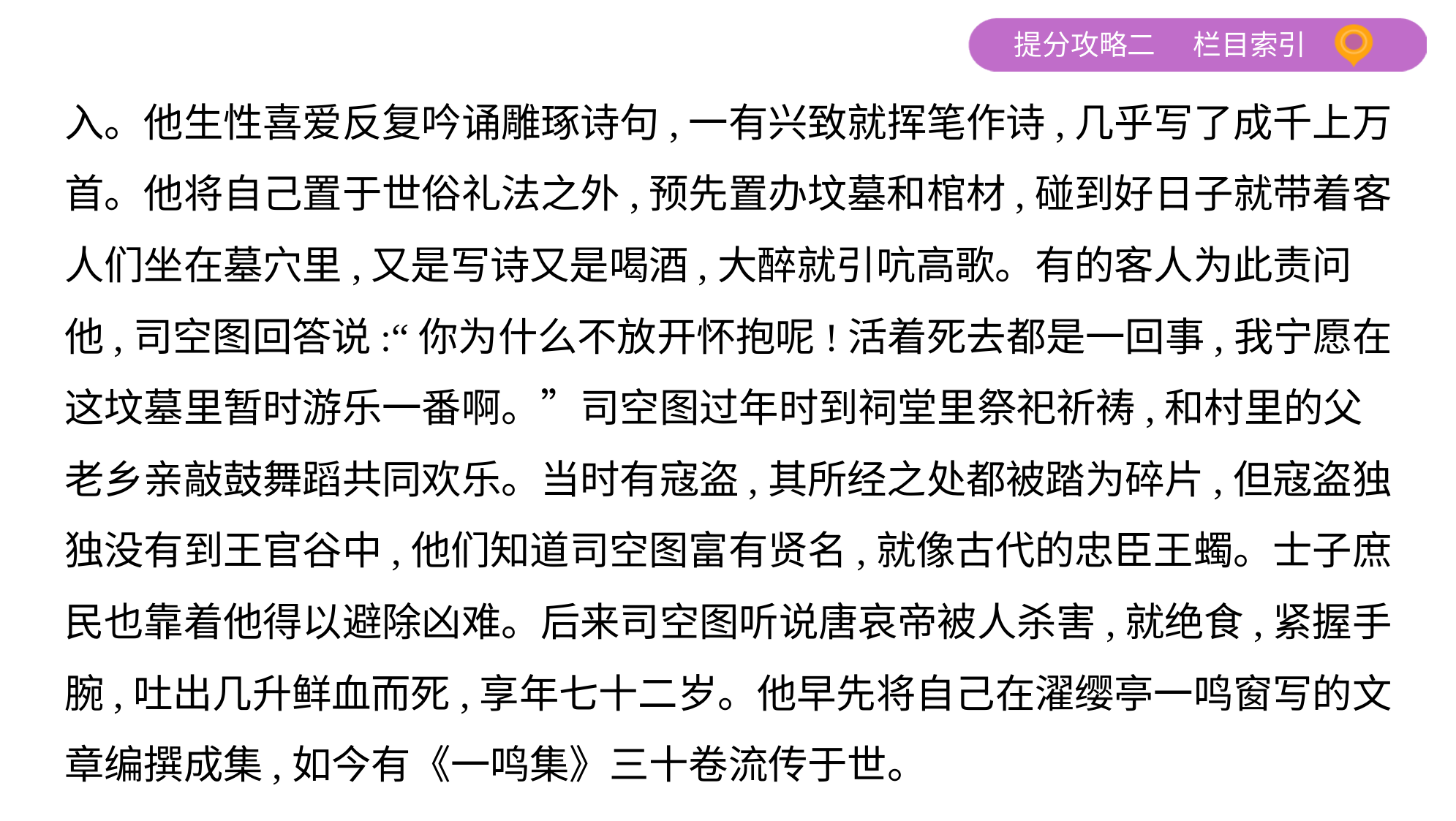

入。他生性喜爱反复吟诵雕琢诗句,一有兴致就挥笔作诗,几乎写了成千上万
首。他将自己置于世俗礼法之外,预先置办坟墓和棺材,碰到好日子就带着客
人们坐在墓穴里,又是写诗又是喝酒,大醉就引吭高歌。有的客人为此责问
他,司空图回答说:“你为什么不放开怀抱呢!活着死去都是一回事,我宁愿在
这坟墓里暂时游乐一番啊。”司空图过年时到祠堂里祭祀祈祷,和村里的父
老乡亲敲鼓舞蹈共同欢乐。当时有寇盗,其所经之处都被踏为碎片,但寇盗独
独没有到王官谷中,他们知道司空图富有贤名,就像古代的忠臣王蠋。士子庶
民也靠着他得以避除凶难。后来司空图听说唐哀帝被人杀害,就绝食,紧握手
腕,吐出几升鲜血而死,享年七十二岁。他早先将自己在濯缨亭一鸣窗写的文
章编撰成集,如今有《一鸣集》三十卷流传于世。